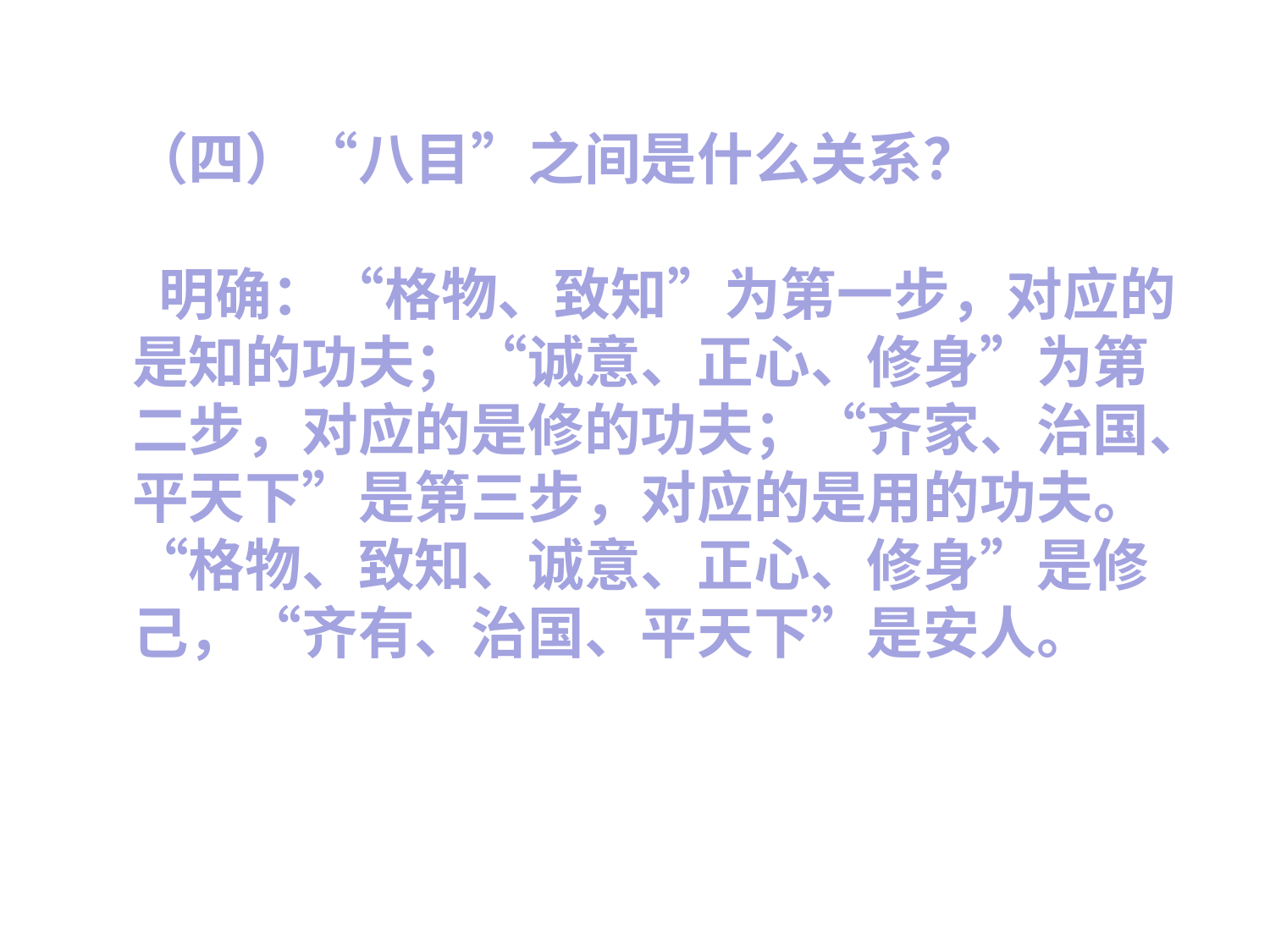

（四）“八目”之间是什么关系？

 明确：“格物、致知”为第一步，对应的是知的功夫；“诚意、正心、修身”为第二步，对应的是修的功夫；“齐家、治国、平天下”是第三步，对应的是用的功夫。“格物、致知、诚意、正心、修身”是修己，“齐有、治国、平天下”是安人。